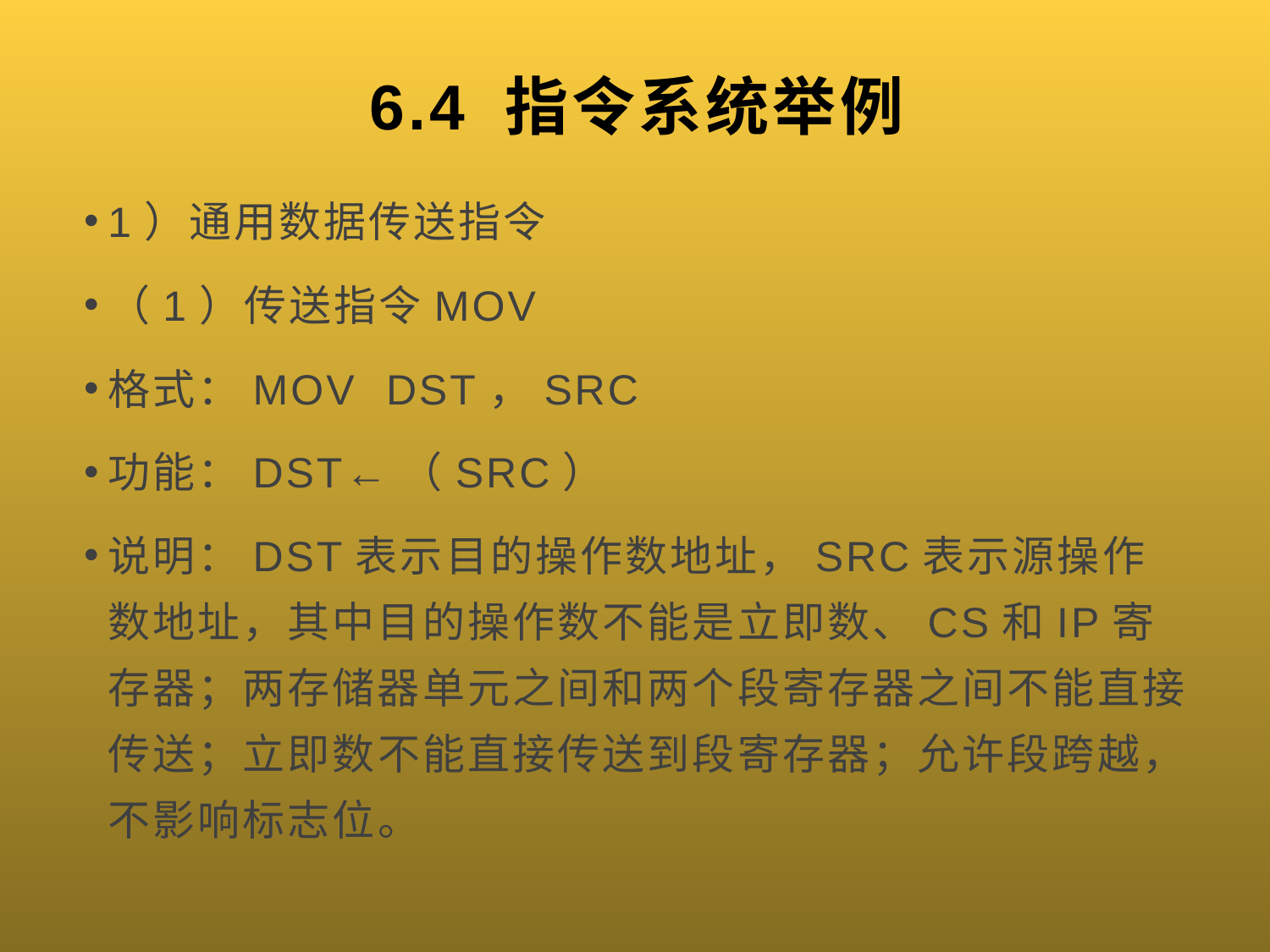

# 6.4 指令系统举例
1）通用数据传送指令
（1）传送指令MOV
格式：MOV  DST，SRC
功能：DST←（SRC）
说明：DST表示目的操作数地址，SRC表示源操作数地址，其中目的操作数不能是立即数、CS和IP寄存器；两存储器单元之间和两个段寄存器之间不能直接传送；立即数不能直接传送到段寄存器；允许段跨越，不影响标志位。